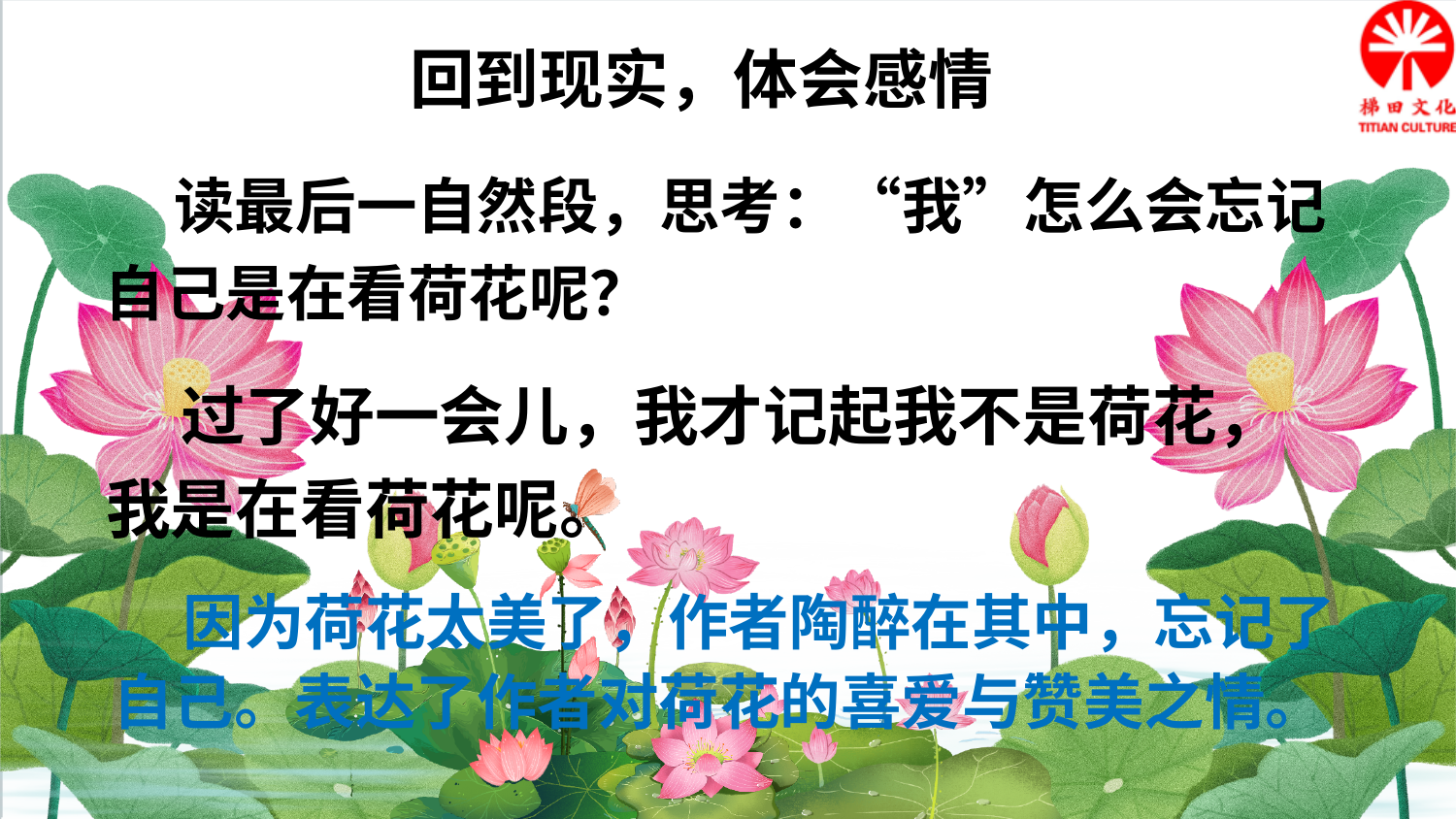

回到现实，体会感情
    读最后一自然段，思考：“我”怎么会忘记自己是在看荷花呢？
    过了好一会儿，我才记起我不是荷花，我是在看荷花呢。
    因为荷花太美了，作者陶醉在其中，忘记了自己。表达了作者对荷花的喜爱与赞美之情。